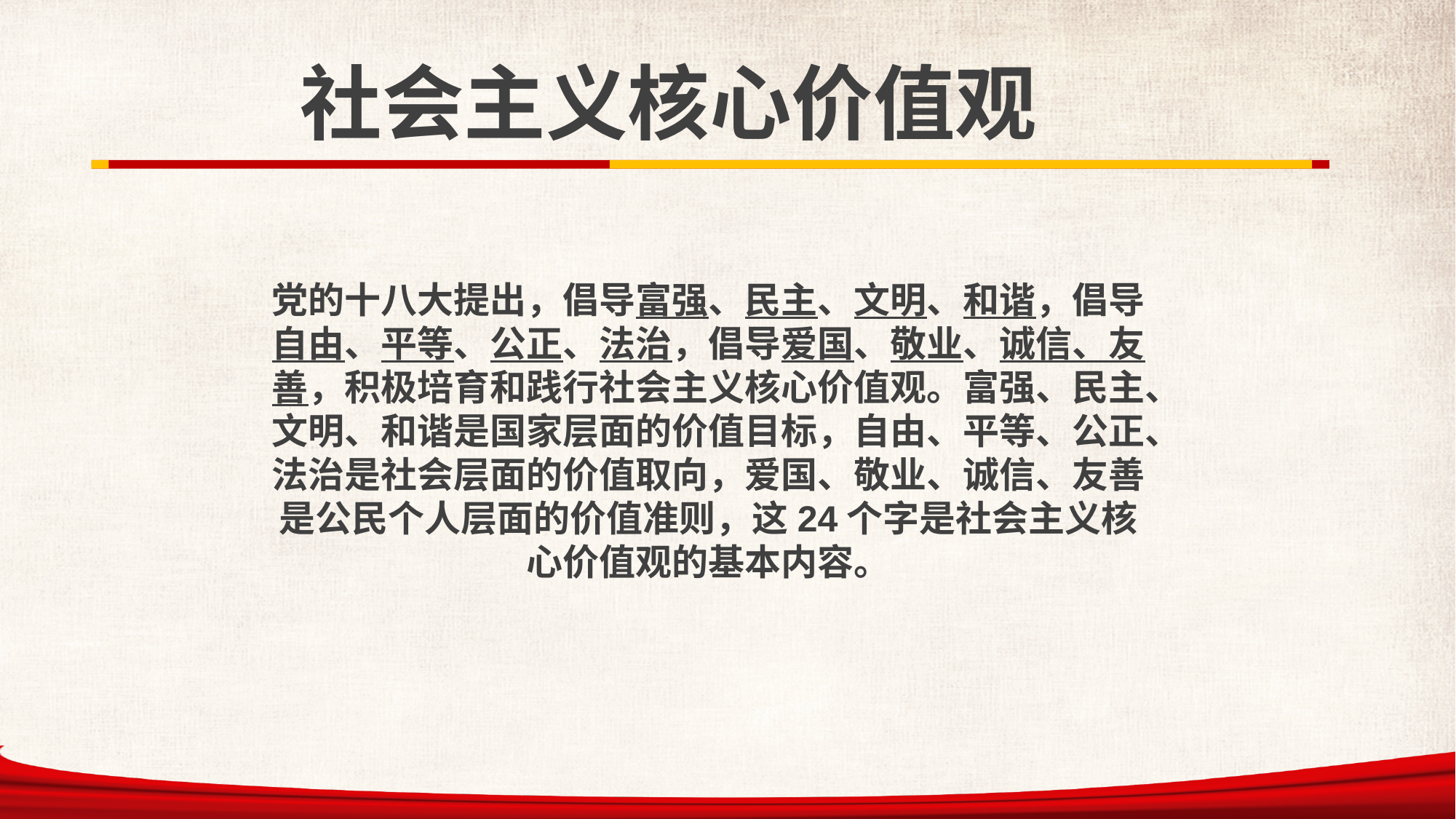

社会主义核心价值观

党的十八大提出，倡导富强、民主、文明、和谐，倡导自由、平等、公正、法治，倡导爱国、敬业、诚信、友善，积极培育和践行社会主义核心价值观。富强、民主、文明、和谐是国家层面的价值目标，自由、平等、公正、法治是社会层面的价值取向，爱国、敬业、诚信、友善是公民个人层面的价值准则，这24个字是社会主义核心价值观的基本内容。